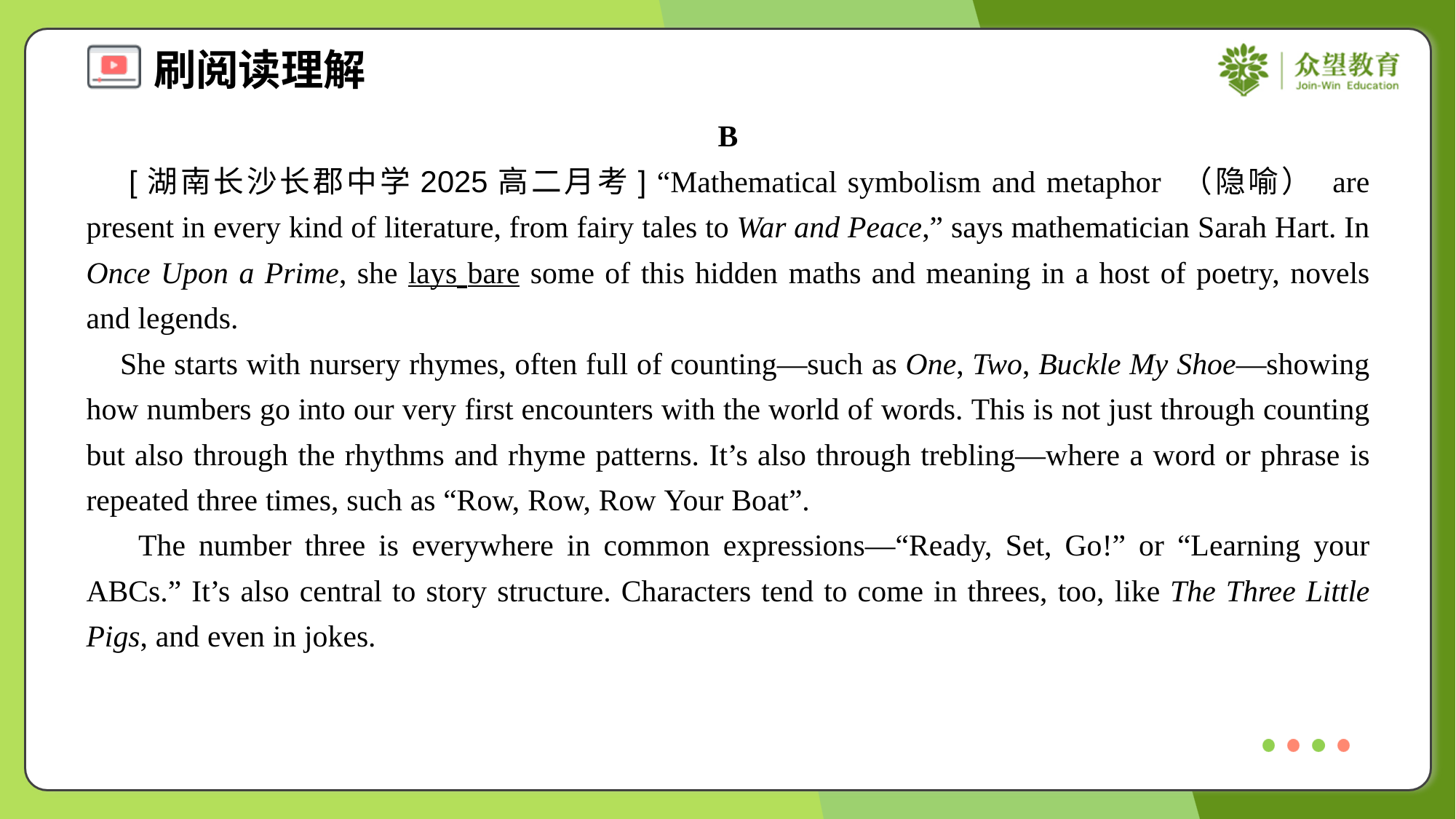

B
    [湖南长沙长郡中学2025高二月考] “Mathematical symbolism and metaphor （隐喻） are present in every kind of literature, from fairy tales to War and Peace,” says mathematician Sarah Hart. In Once Upon a Prime, she lays bare some of this hidden maths and meaning in a host of poetry, novels and legends.
    She starts with nursery rhymes, often full of counting—such as One, Two, Buckle My Shoe—showing how numbers go into our very first encounters with the world of words. This is not just through counting but also through the rhythms and rhyme patterns. It’s also through trebling—where a word or phrase is repeated three times, such as “Row, Row, Row Your Boat”.
    The number three is everywhere in common expressions—“Ready, Set, Go!” or “Learning your ABCs.” It’s also central to story structure. Characters tend to come in threes, too, like The Three Little Pigs, and even in jokes.